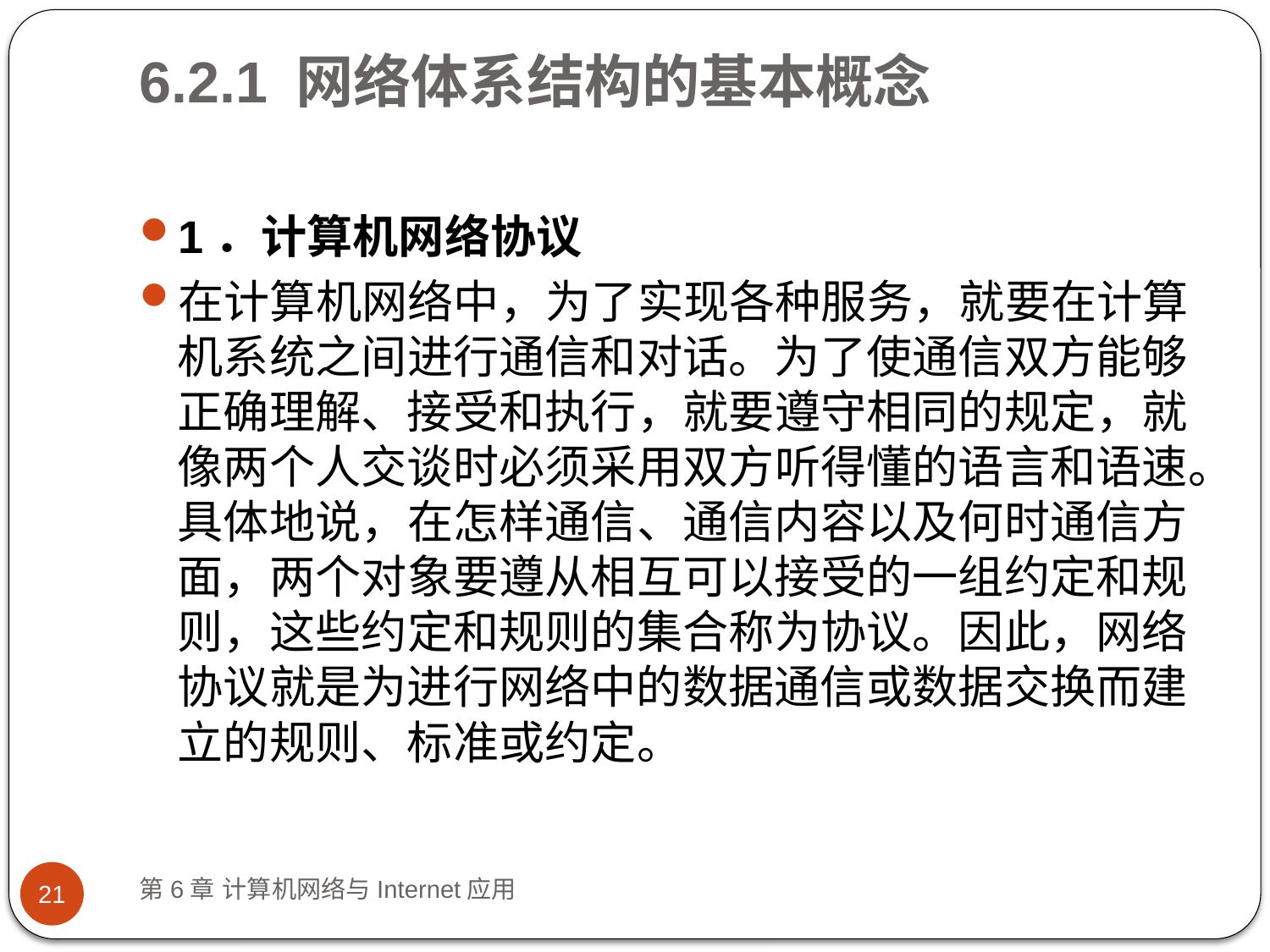

# 6.2.1 网络体系结构的基本概念
1．计算机网络协议
在计算机网络中，为了实现各种服务，就要在计算机系统之间进行通信和对话。为了使通信双方能够正确理解、接受和执行，就要遵守相同的规定，就像两个人交谈时必须采用双方听得懂的语言和语速。具体地说，在怎样通信、通信内容以及何时通信方面，两个对象要遵从相互可以接受的一组约定和规则，这些约定和规则的集合称为协议。因此，网络协议就是为进行网络中的数据通信或数据交换而建立的规则、标准或约定。

第6章 计算机网络与Internet应用
21